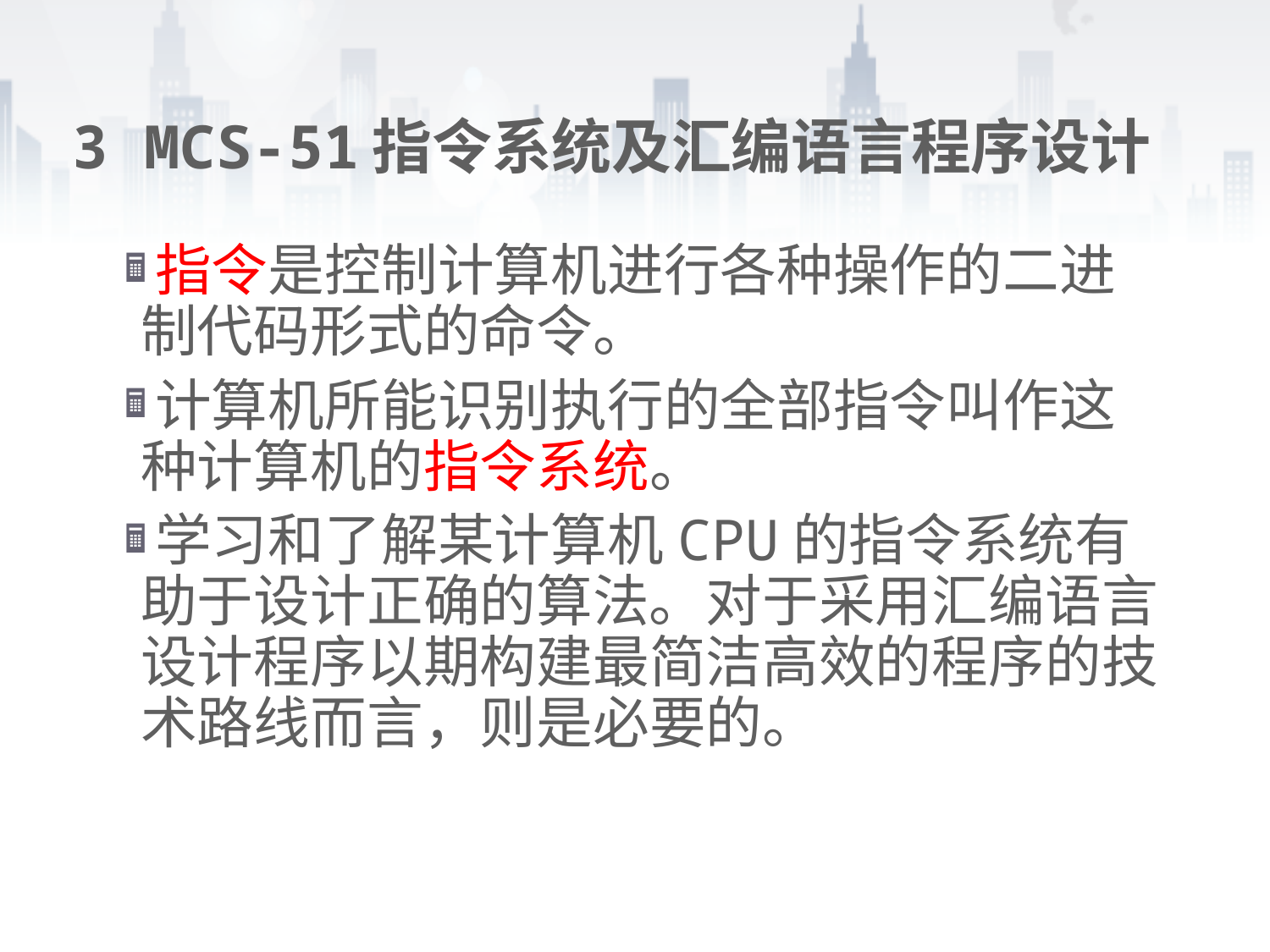

# 3 MCS-51指令系统及汇编语言程序设计
指令是控制计算机进行各种操作的二进制代码形式的命令。
计算机所能识别执行的全部指令叫作这种计算机的指令系统。
学习和了解某计算机CPU的指令系统有助于设计正确的算法。对于采用汇编语言设计程序以期构建最简洁高效的程序的技术路线而言，则是必要的。